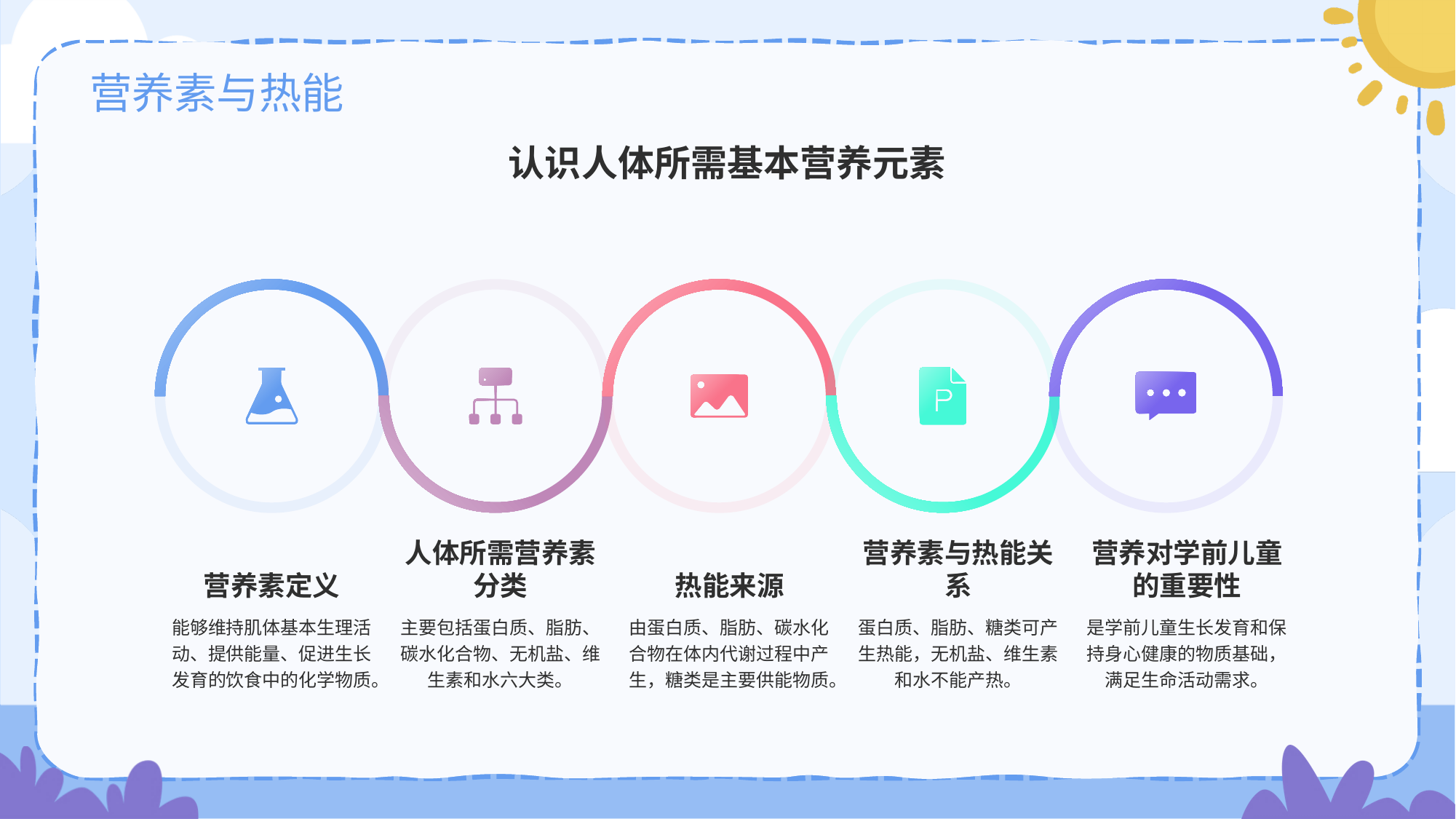

# 营养素与热能
认识人体所需基本营养元素

营养素定义
能够维持肌体基本生理活动、提供能量、促进生长发育的饮食中的化学物质。

人体所需营养素分类
主要包括蛋白质、脂肪、碳水化合物、无机盐、维生素和水六大类。

热能来源
由蛋白质、脂肪、碳水化合物在体内代谢过程中产生，糖类是主要供能物质。

营养素与热能关系
蛋白质、脂肪、糖类可产生热能，无机盐、维生素和水不能产热。

营养对学前儿童的重要性
是学前儿童生长发育和保持身心健康的物质基础，满足生命活动需求。